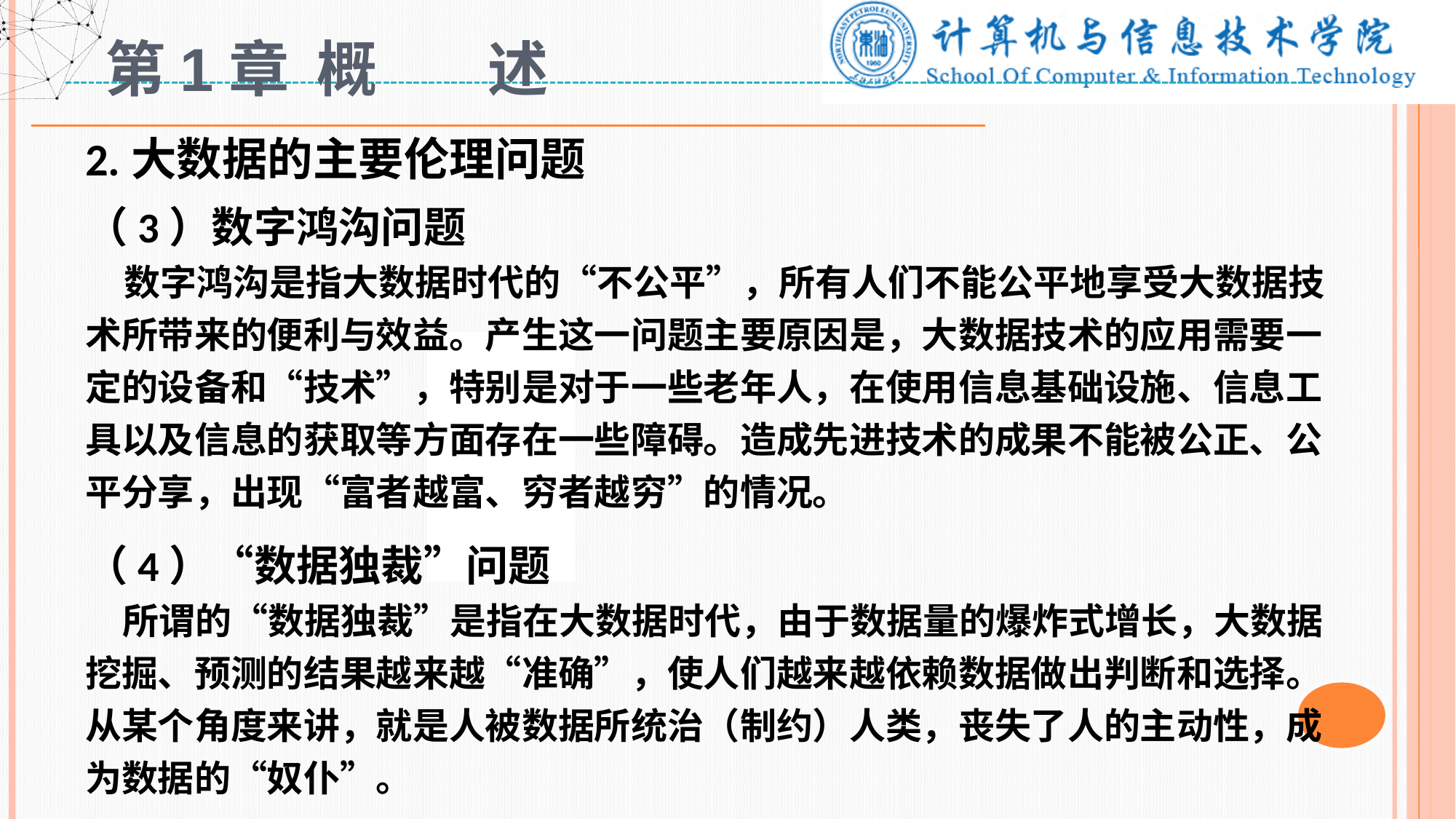

# 第1章  概        述
2.大数据的主要伦理问题
（3）数字鸿沟问题
    数字鸿沟是指大数据时代的“不公平”，所有人们不能公平地享受大数据技术所带来的便利与效益。产生这一问题主要原因是，大数据技术的应用需要一定的设备和“技术”，特别是对于一些老年人，在使用信息基础设施、信息工具以及信息的获取等方面存在一些障碍。造成先进技术的成果不能被公正、公平分享，出现“富者越富、穷者越穷”的情况。
（4）“数据独裁”问题
    所谓的“数据独裁”是指在大数据时代，由于数据量的爆炸式增长，大数据挖掘、预测的结果越来越“准确”，使人们越来越依赖数据做出判断和选择。从某个角度来讲，就是人被数据所统治（制约）人类，丧失了人的主动性，成为数据的“奴仆”。